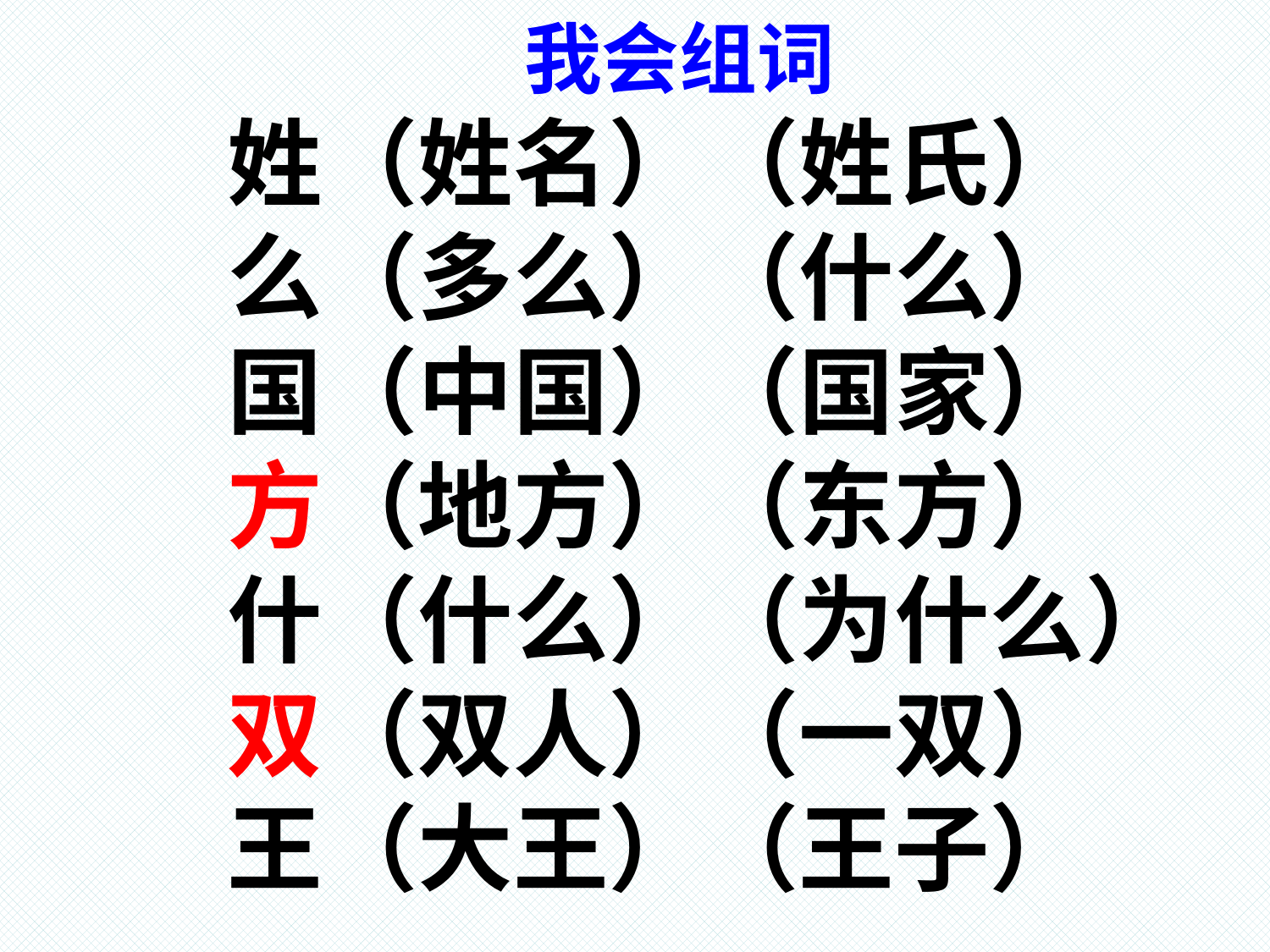

# 我会组词
姓（姓名）（姓氏）
么（多么）（什么）
国（中国）（国家）
方（地方）（东方）
什（什么）（为什么）
双（双人）（一双）
王（大王）（王子）